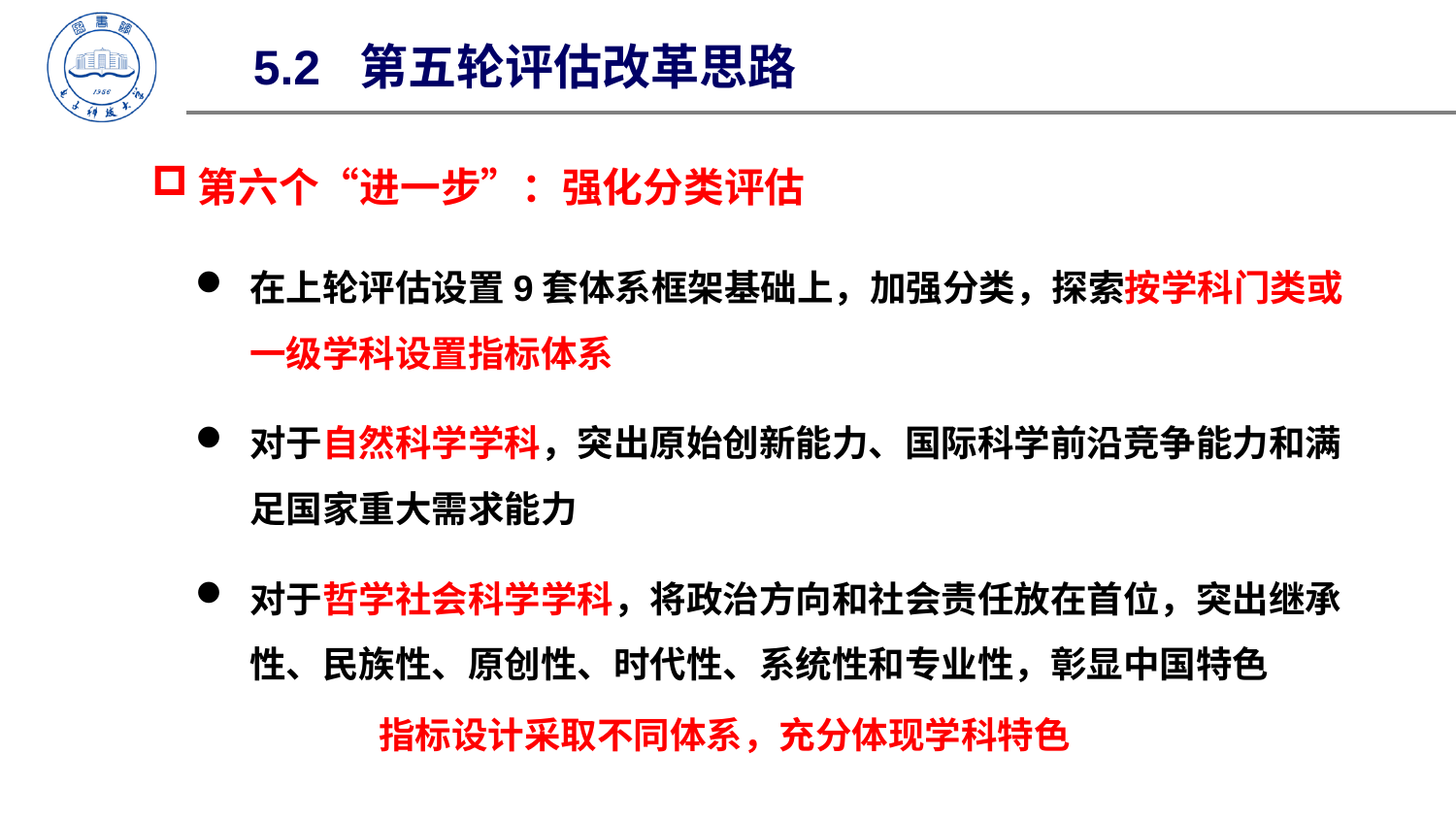

5.2  第五轮评估改革思路
第六个“进一步”：强化分类评估
在上轮评估设置9套体系框架基础上，加强分类，探索按学科门类或一级学科设置指标体系
对于自然科学学科，突出原始创新能力、国际科学前沿竞争能力和满足国家重大需求能力
对于哲学社会科学学科，将政治方向和社会责任放在首位，突出继承性、民族性、原创性、时代性、系统性和专业性，彰显中国特色
指标设计采取不同体系，充分体现学科特色